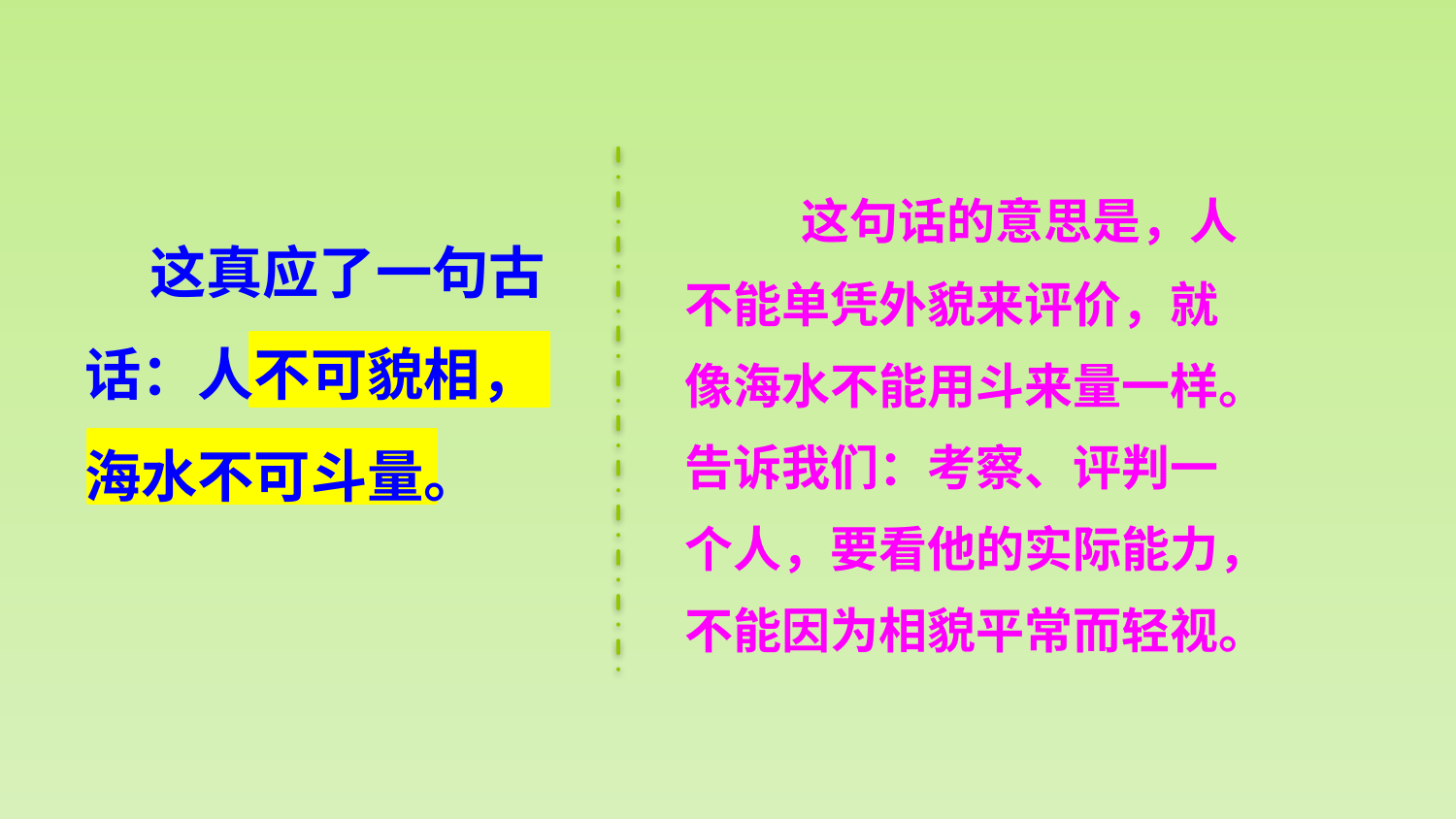

这句话的意思是，人不能单凭外貌来评价，就像海水不能用斗来量一样。告诉我们：考察、评判一个人，要看他的实际能力，不能因为相貌平常而轻视。
    这真应了一句古话：人不可貌相，海水不可斗量。